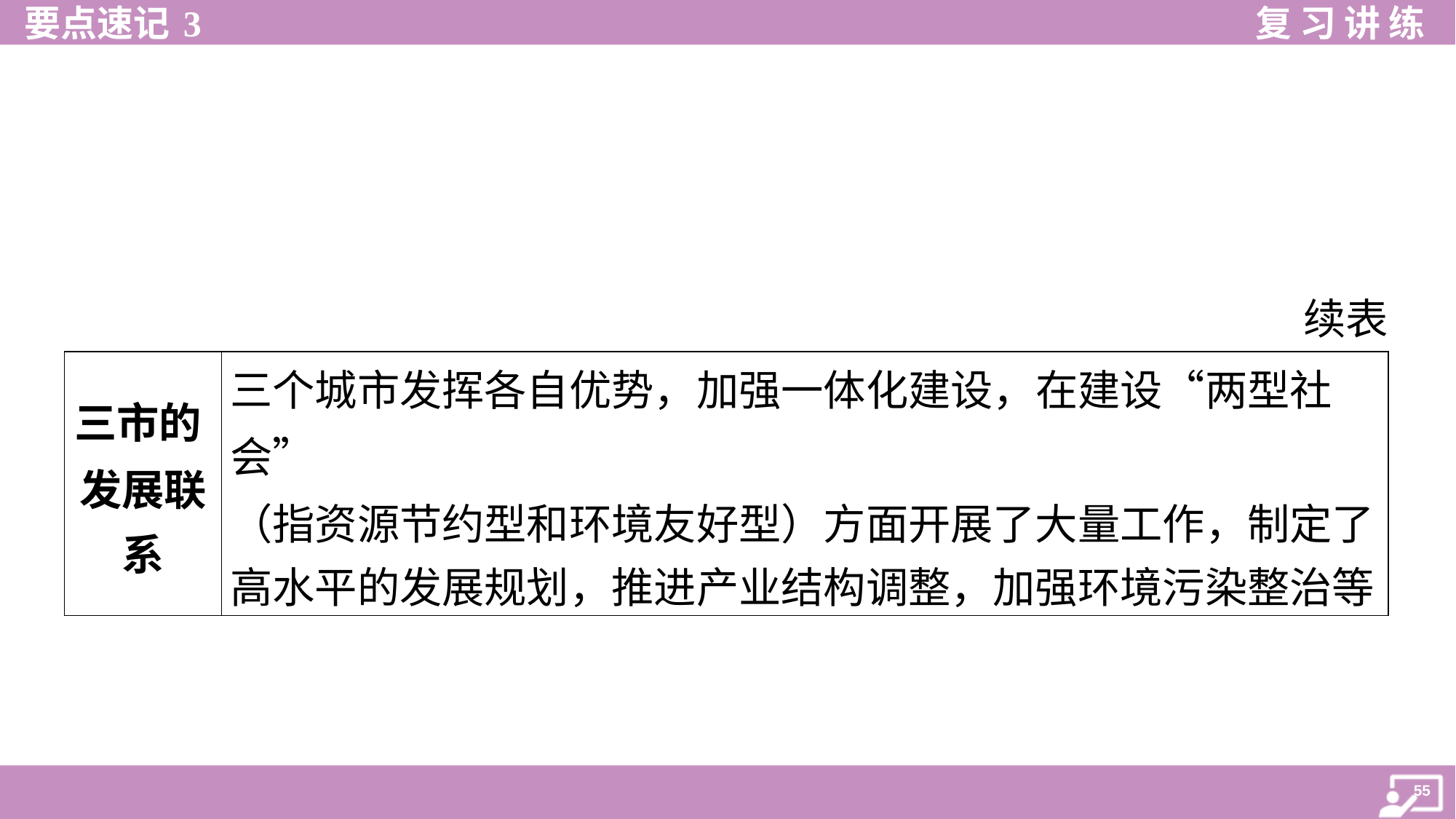

续表
| 三市的 发展联 系 | 三个城市发挥各自优势，加强一体化建设，在建设“两型社会” （指资源节约型和环境友好型）方面开展了大量工作，制定了 高水平的发展规划，推进产业结构调整，加强环境污染整治等 |
| --- | --- |